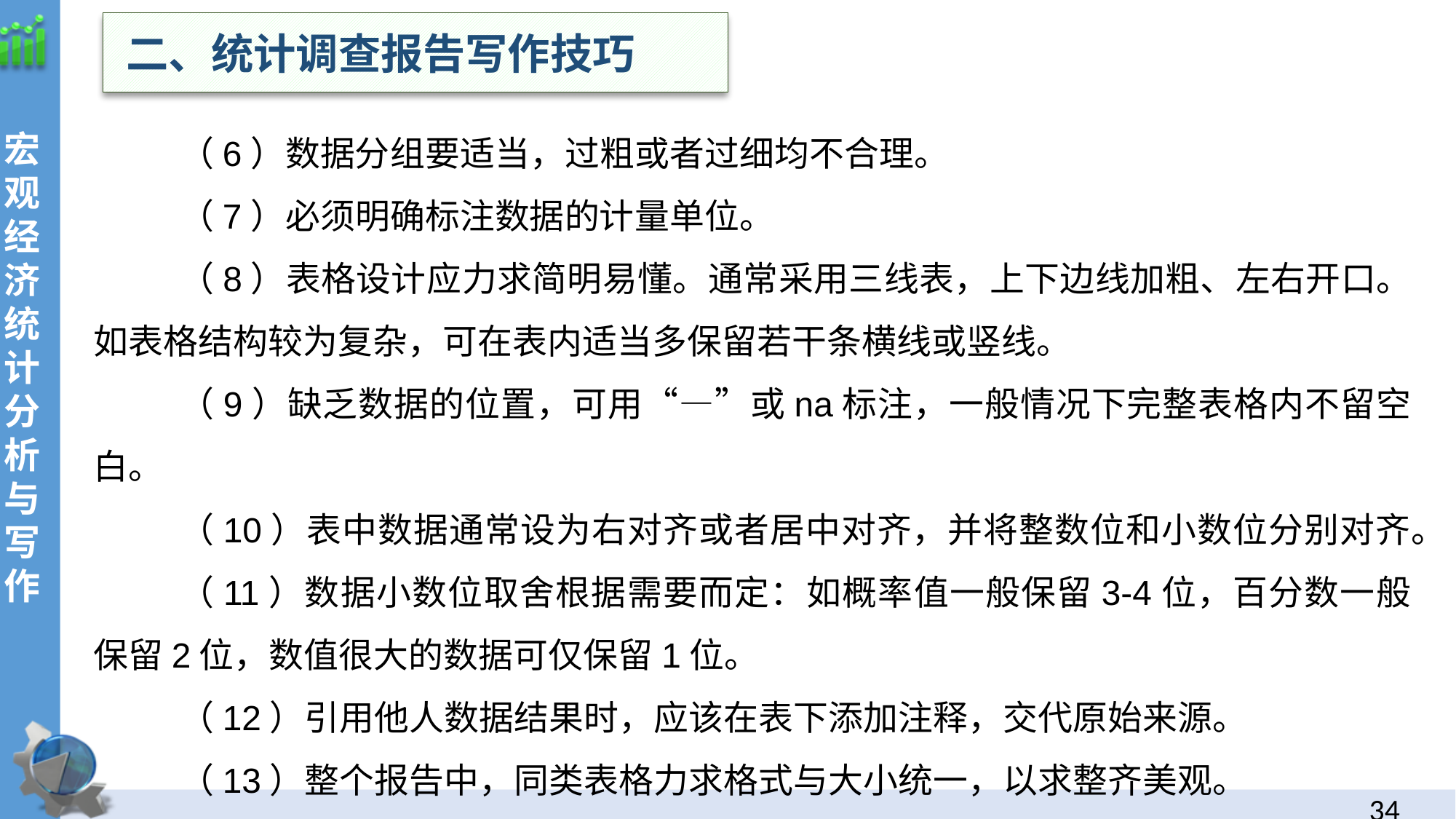

二、统计调查报告写作技巧
（6）数据分组要适当，过粗或者过细均不合理。
（7）必须明确标注数据的计量单位。
（8）表格设计应力求简明易懂。通常采用三线表，上下边线加粗、左右开口。如表格结构较为复杂，可在表内适当多保留若干条横线或竖线。
（9）缺乏数据的位置，可用“—”或na标注，一般情况下完整表格内不留空白。
（10）表中数据通常设为右对齐或者居中对齐，并将整数位和小数位分别对齐。
（11）数据小数位取舍根据需要而定：如概率值一般保留3-4位，百分数一般保留2位，数值很大的数据可仅保留1位。
（12）引用他人数据结果时，应该在表下添加注释，交代原始来源。
（13）整个报告中，同类表格力求格式与大小统一，以求整齐美观。
34